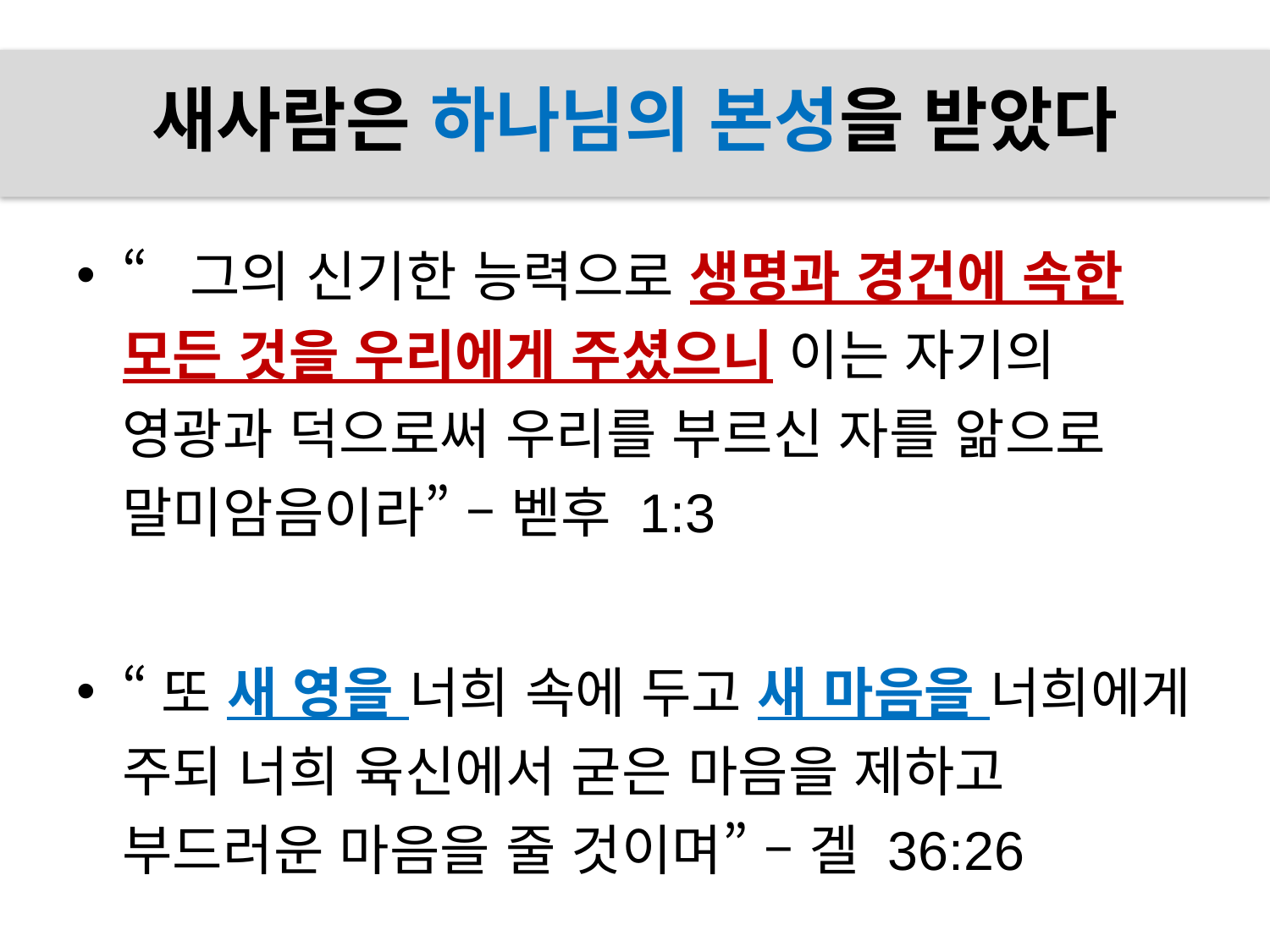

# 새사람은 하나님의 본성을 받았다

“그의 신기한 능력으로 생명과 경건에 속한
모든 것을 우리에게 주셨으니 이는 자기의
영광과 덕으로써 우리를 부르신 자를 앎으로 말미암음이라” – 벧후 1:3

“또 새 영을 너희 속에 두고 새 마음을 너희에게 주되 너희 육신에서 굳은 마음을 제하고
부드러운 마음을 줄 것이며” – 겔 36:26